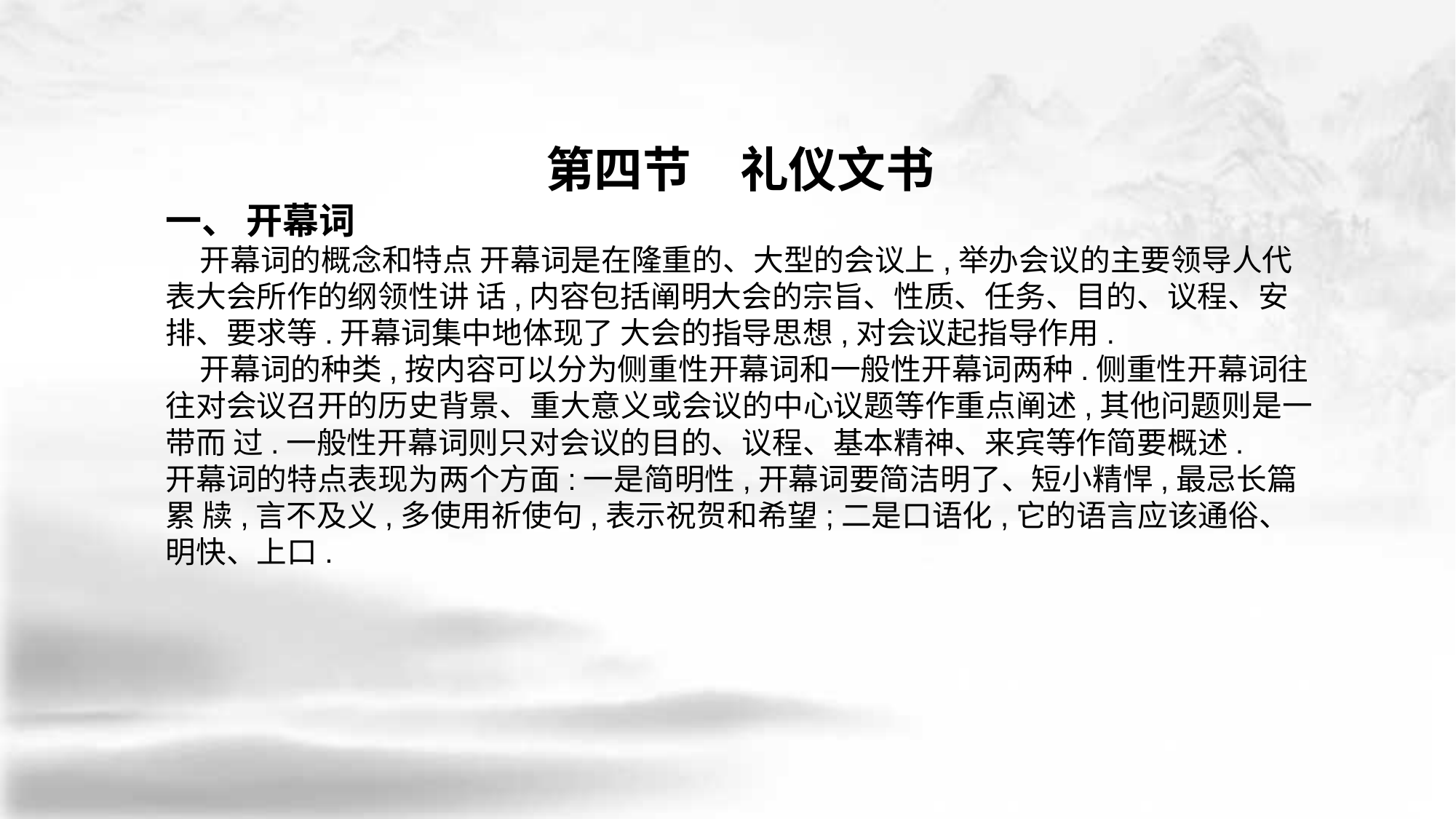

第四节　礼仪文书
一、 开幕词
    开幕词的概念和特点 开幕词是在隆重的、大型的会议上,举办会议的主要领导人代表大会所作的纲领性讲 话,内容包括阐明大会的宗旨、性质、任务、目的、议程、安排、要求等.开幕词集中地体现了 大会的指导思想,对会议起指导作用.
    开幕词的种类,按内容可以分为侧重性开幕词和一般性开幕词两种.侧重性开幕词往 往对会议召开的历史背景、重大意义或会议的中心议题等作重点阐述,其他问题则是一带而 过.一般性开幕词则只对会议的目的、议程、基本精神、来宾等作简要概述.
开幕词的特点表现为两个方面:一是简明性,开幕词要简洁明了、短小精悍,最忌长篇累 牍,言不及义,多使用祈使句,表示祝贺和希望;二是口语化,它的语言应该通俗、明快、上口.